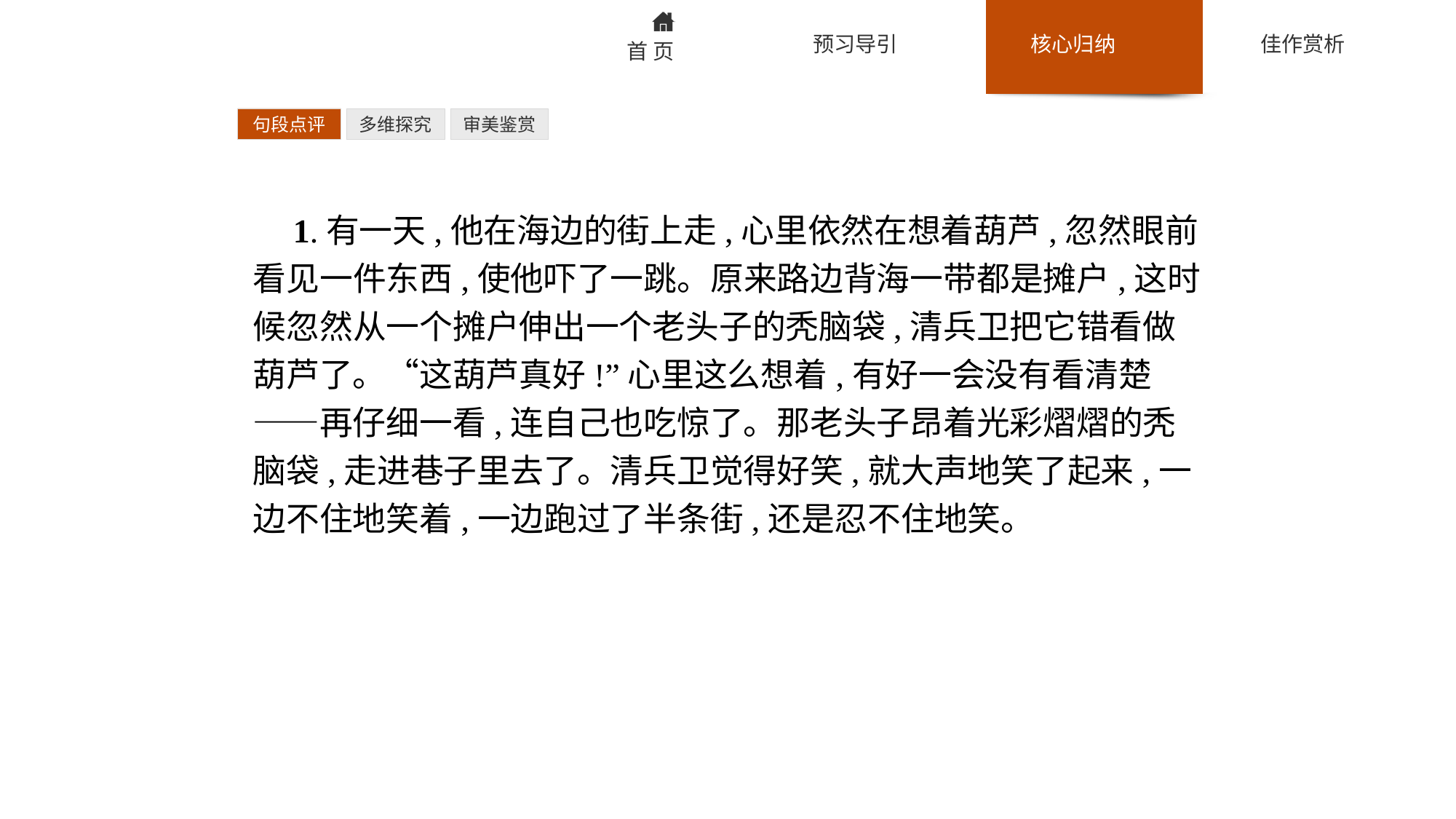

句段点评
多维探究
审美鉴赏
1.有一天,他在海边的街上走,心里依然在想着葫芦,忽然眼前看见一件东西,使他吓了一跳。原来路边背海一带都是摊户,这时候忽然从一个摊户伸出一个老头子的秃脑袋,清兵卫把它错看做葫芦了。“这葫芦真好!”心里这么想着,有好一会没有看清楚——再仔细一看,连自己也吃惊了。那老头子昂着光彩熠熠的秃脑袋,走进巷子里去了。清兵卫觉得好笑,就大声地笑了起来,一边不住地笑着,一边跑过了半条街,还是忍不住地笑。
点评:这是一处典型的细节描写,充分刻画了清兵卫对葫芦的喜爱、痴迷。读到这一细节,我们每个人都会忍俊不禁,却又感觉到这样很真实,因为虽然带有一定的夸张成分,却又完全合乎生活的真实,形象地展示了清兵卫对葫芦的痴迷。